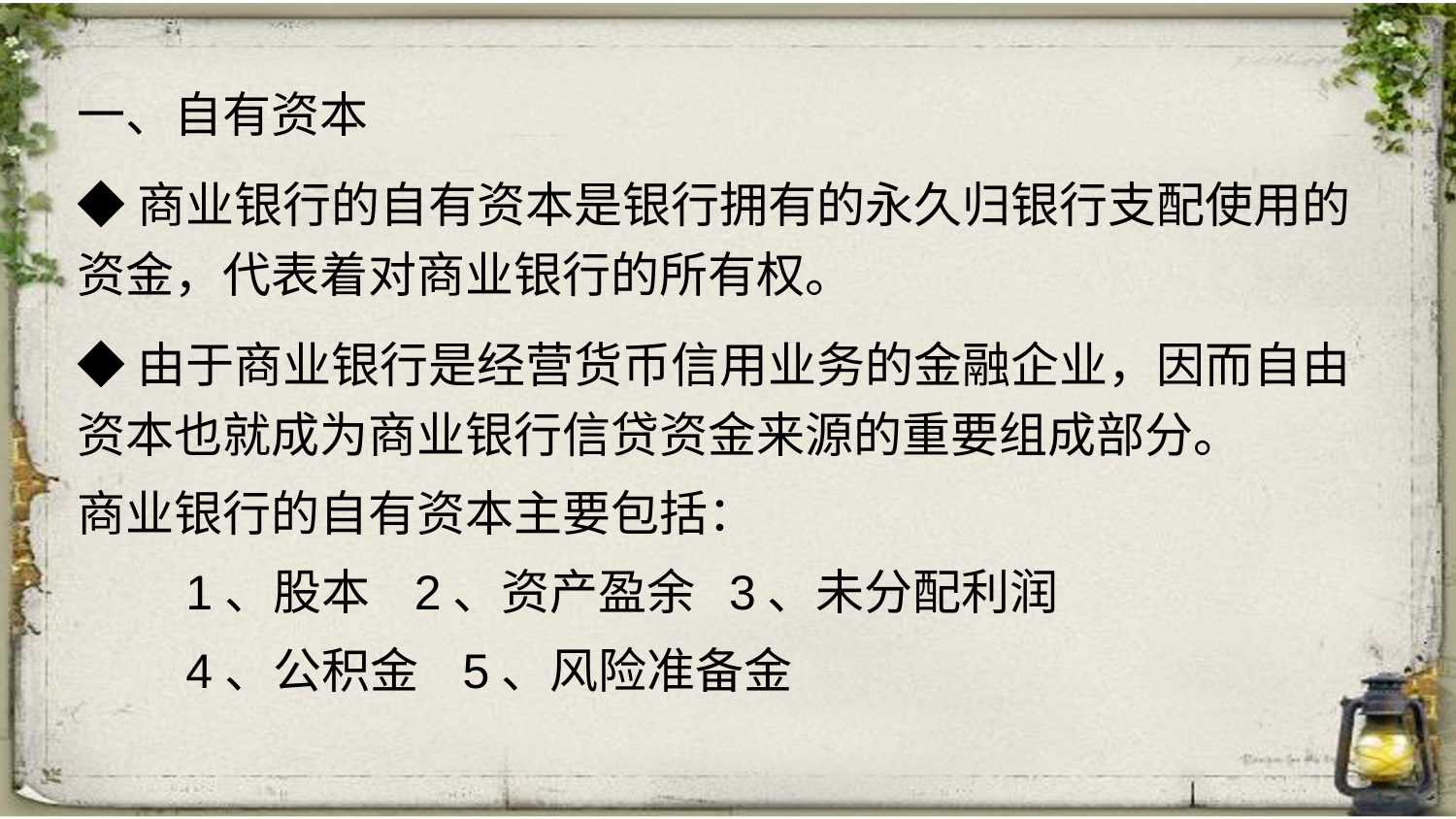

一、自有资本
◆商业银行的自有资本是银行拥有的永久归银行支配使用的资金，代表着对商业银行的所有权。
◆由于商业银行是经营货币信用业务的金融企业，因而自由资本也就成为商业银行信贷资金来源的重要组成部分。
商业银行的自有资本主要包括：
        1、股本   2、资产盈余  3、未分配利润
        4、公积金   5、风险准备金